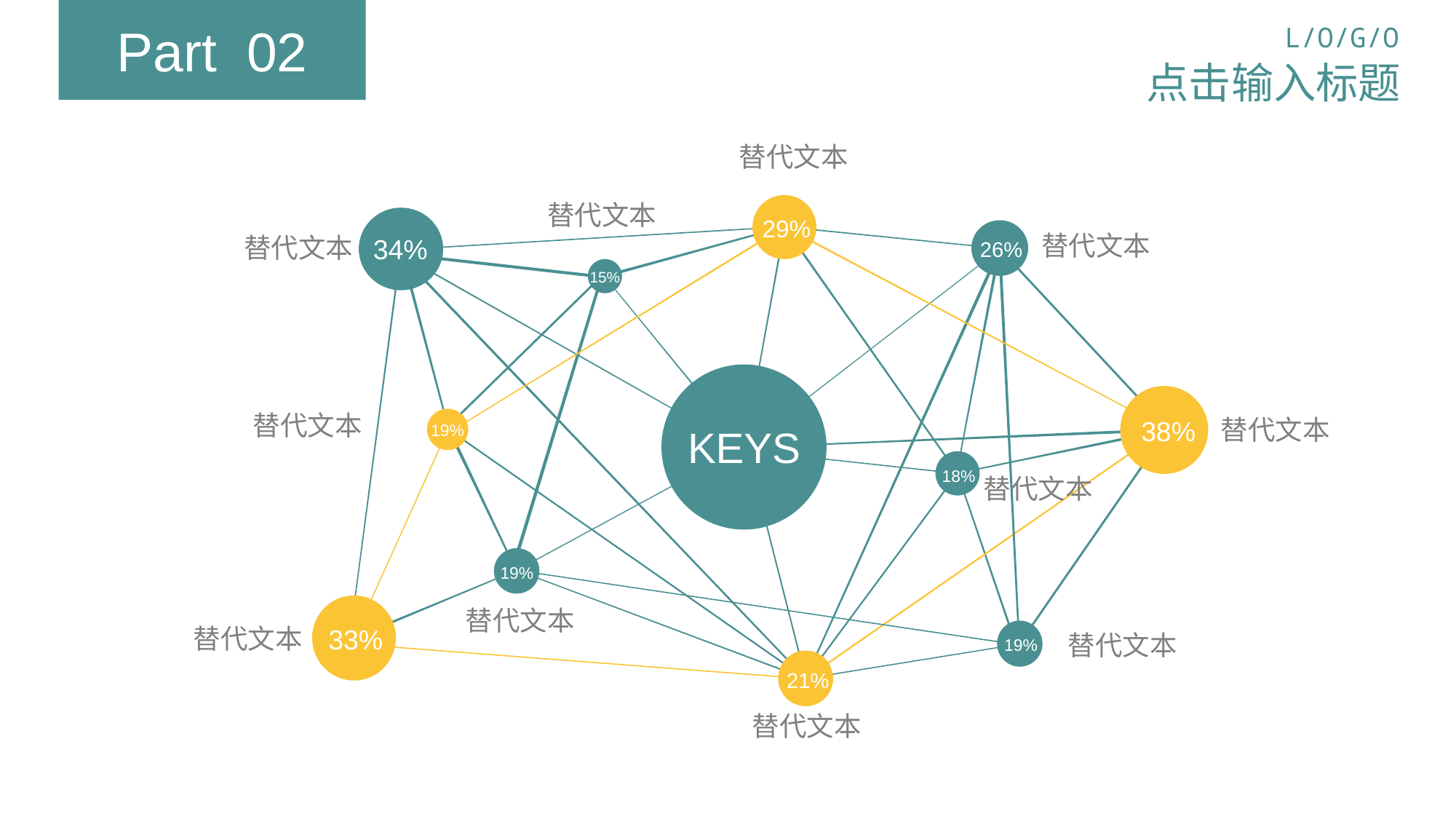

Part  02
L/O/G/O
点击输入标题
替代文本
替代文本

29%

替代文本
替代文本

34%

26%

15%

替代文本
替代文本

38%
19%
KEYS

18%
替代文本

19%

替代文本
替代文本
33%

替代文本
19%

21%
替代文本